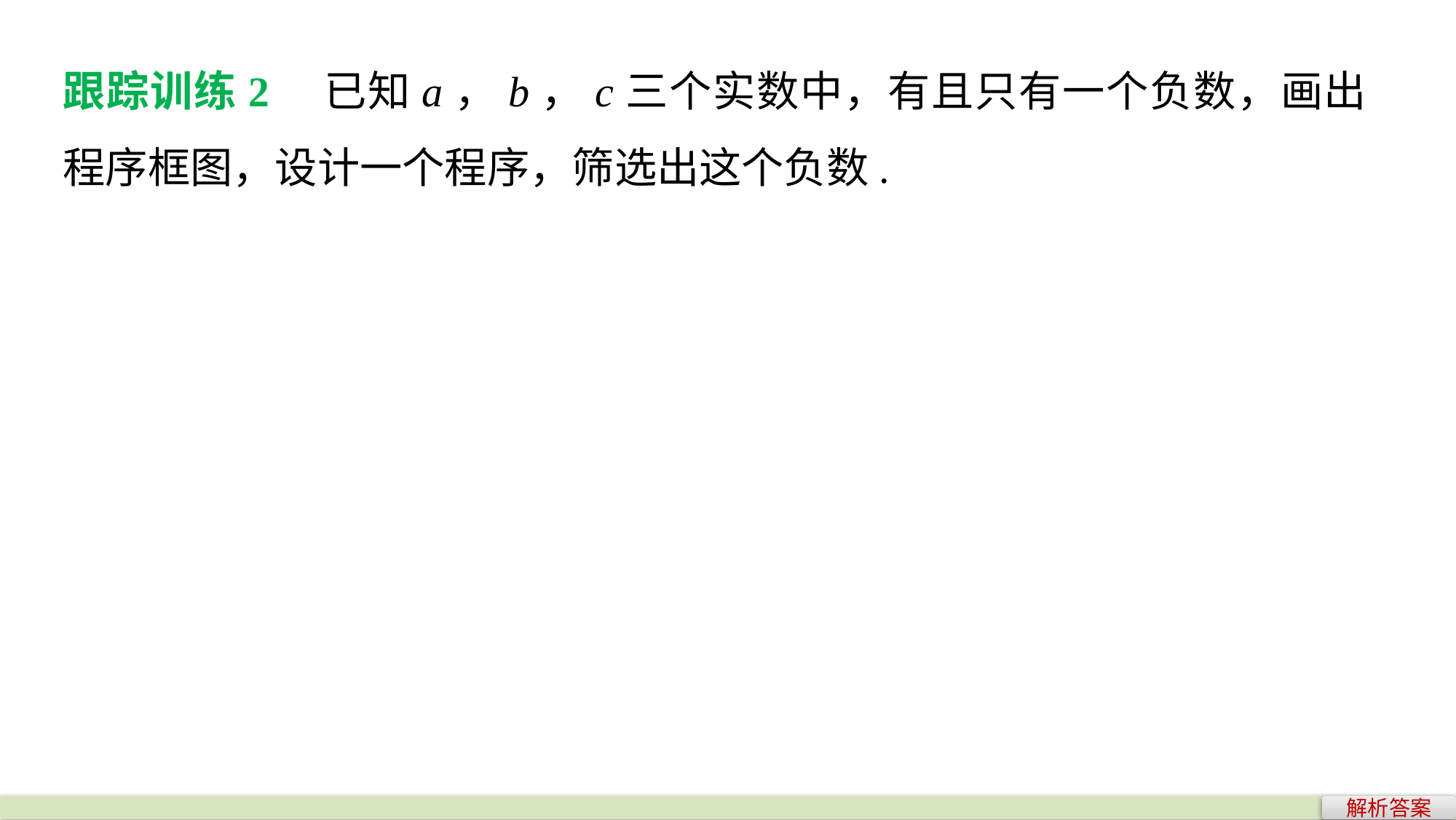

跟踪训练2　已知a，b，c三个实数中，有且只有一个负数，画出程序框图，设计一个程序，筛选出这个负数.
解析答案